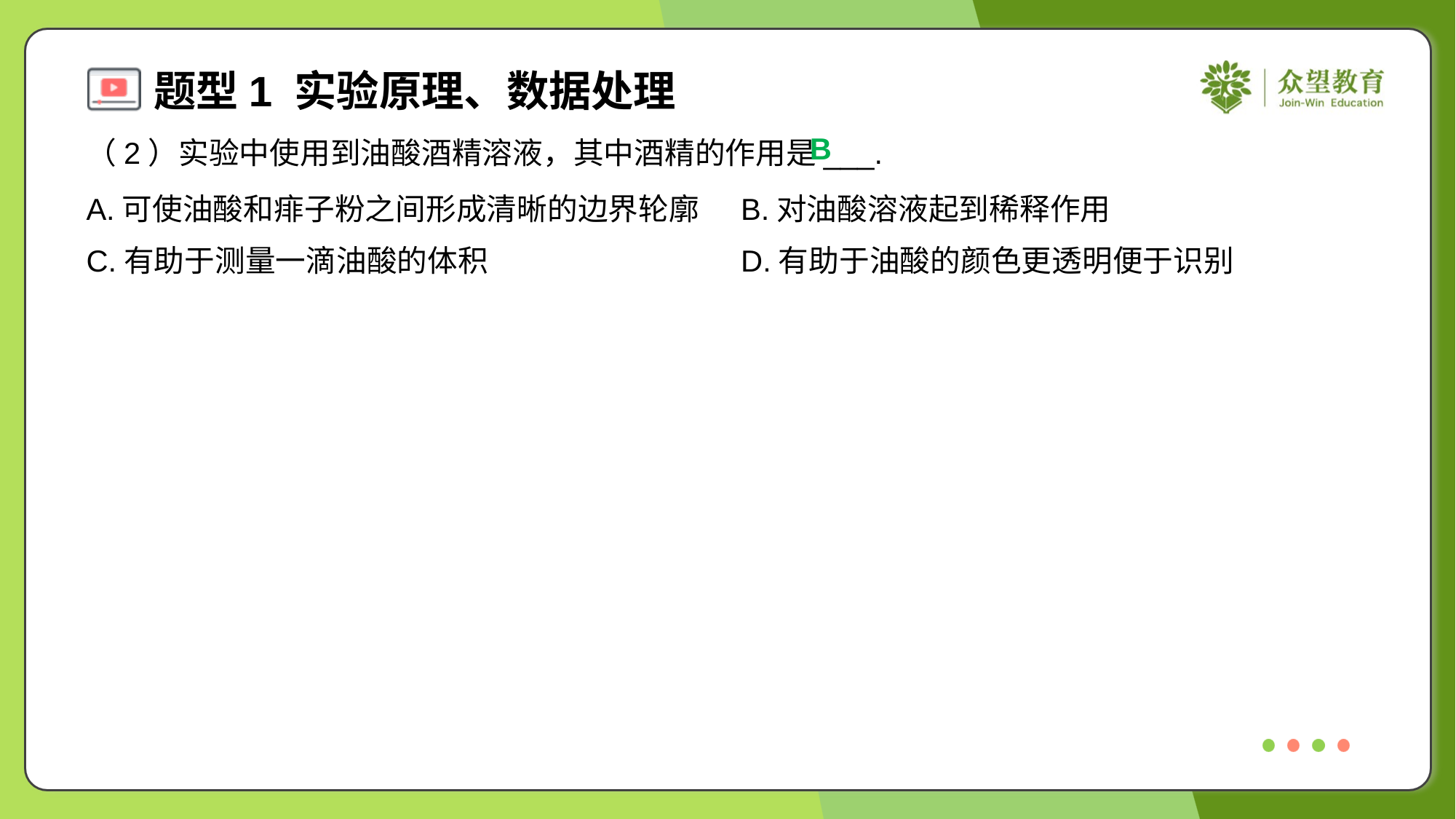

B
（2）实验中使用到油酸酒精溶液，其中酒精的作用是___.
A.可使油酸和痱子粉之间形成清晰的边界轮廓	B.对油酸溶液起到稀释作用
C.有助于测量一滴油酸的体积	D.有助于油酸的颜色更透明便于识别